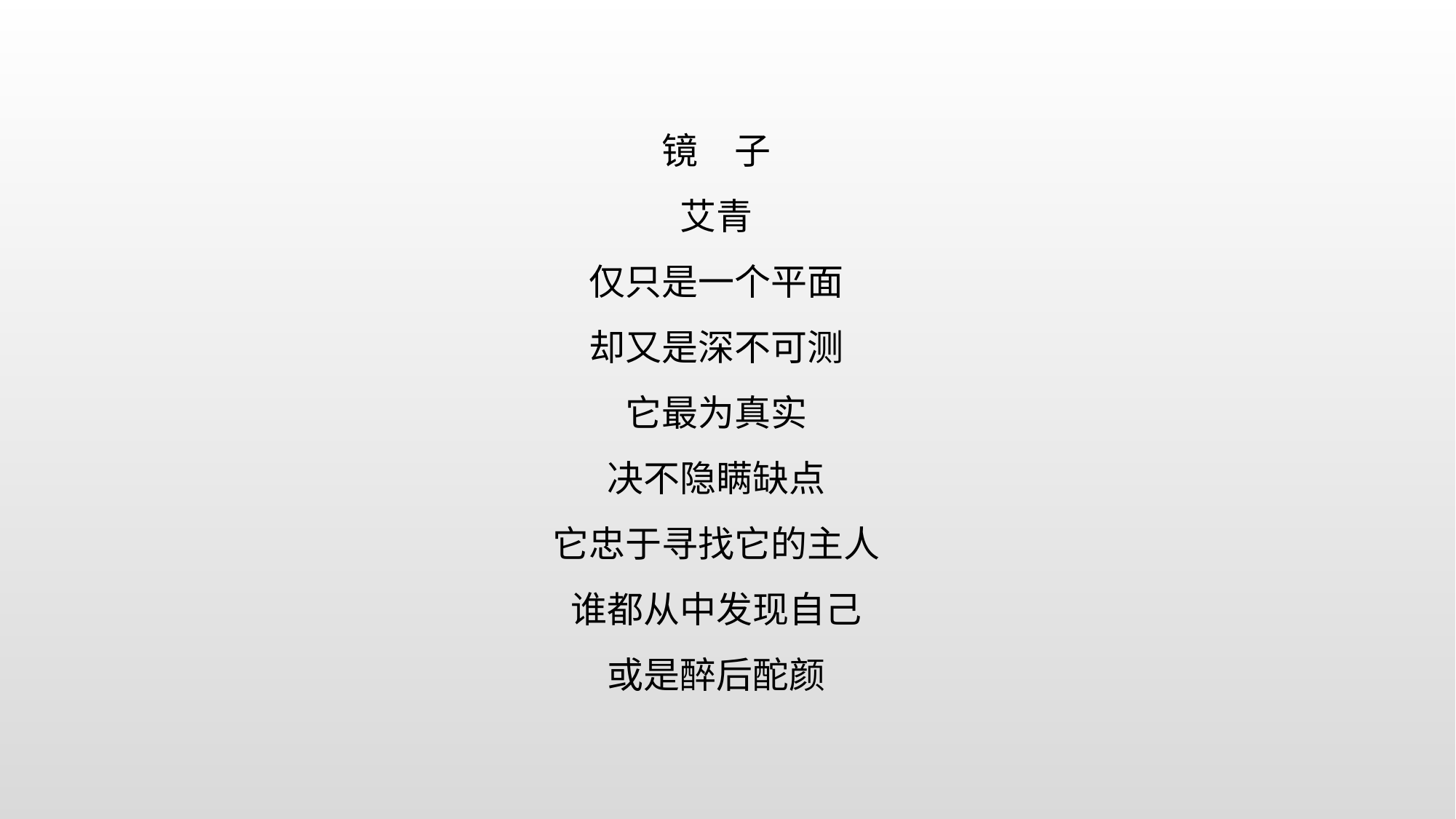

镜　子
艾青
仅只是一个平面
却又是深不可测
它最为真实
决不隐瞒缺点
它忠于寻找它的主人
谁都从中发现自己
或是醉后酡颜